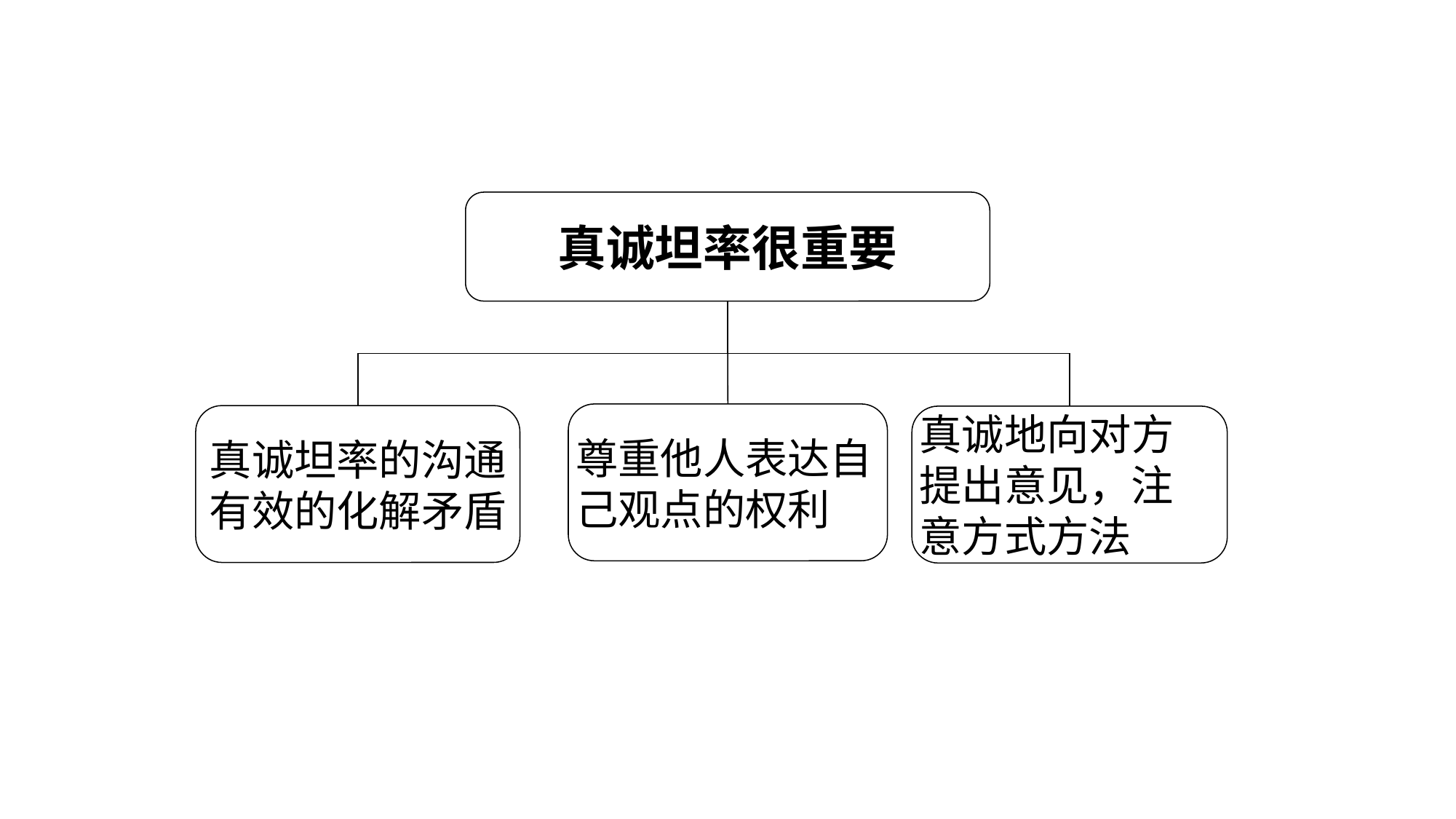

真诚坦率很重要

尊重他人表达自
己观点的权利

真诚坦率的沟通
有效的化解矛盾
真诚地向对方
提出意见，注
意方式方法